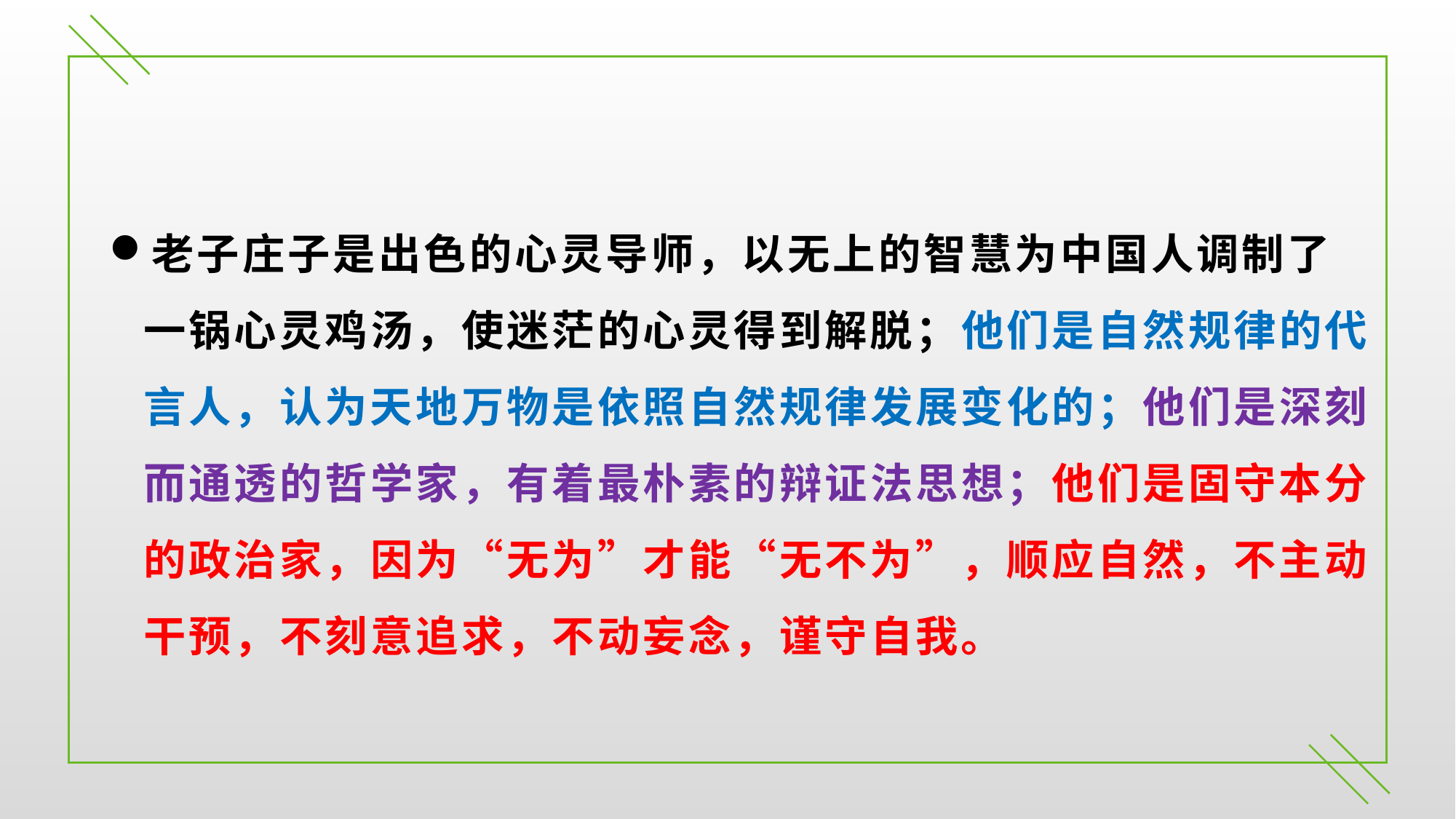

老子庄子是出色的心灵导师，以无上的智慧为中国人调制了一锅心灵鸡汤，使迷茫的心灵得到解脱；他们是自然规律的代言人，认为天地万物是依照自然规律发展变化的；他们是深刻而通透的哲学家，有着最朴素的辩证法思想；他们是固守本分的政治家，因为“无为”才能“无不为”，顺应自然，不主动干预，不刻意追求，不动妄念，谨守自我。